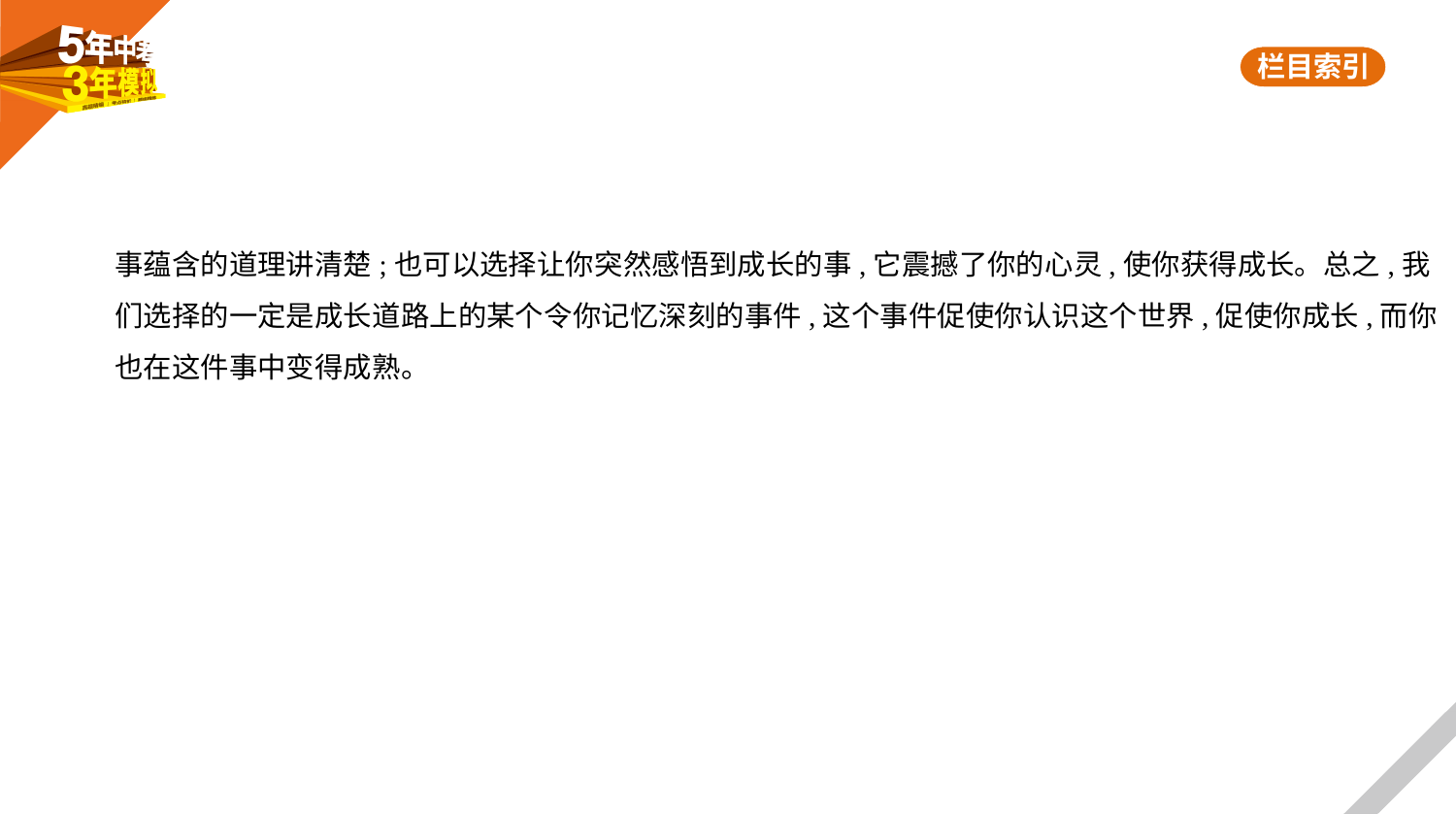

事蕴含的道理讲清楚;也可以选择让你突然感悟到成长的事,它震撼了你的心灵,使你获得成长。总之,我
们选择的一定是成长道路上的某个令你记忆深刻的事件,这个事件促使你认识这个世界,促使你成长,而你
也在这件事中变得成熟。